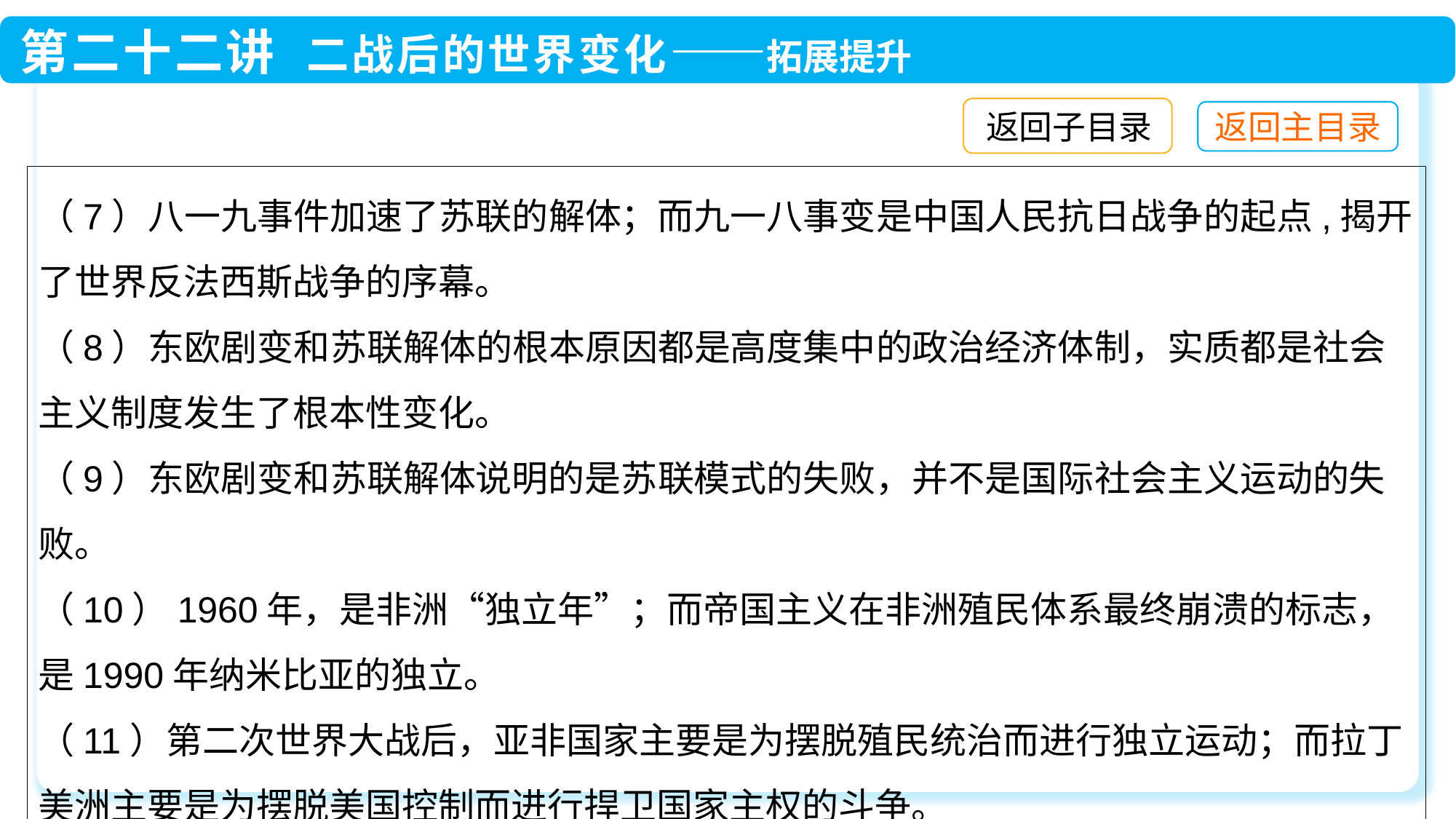

返回子目录
（7）八一九事件加速了苏联的解体；而九一八事变是中国人民抗日战争的起点,揭开了世界反法西斯战争的序幕。
（8）东欧剧变和苏联解体的根本原因都是高度集中的政治经济体制，实质都是社会主义制度发生了根本性变化。
（9）东欧剧变和苏联解体说明的是苏联模式的失败，并不是国际社会主义运动的失败。
（10）1960年，是非洲“独立年”；而帝国主义在非洲殖民体系最终崩溃的标志，是1990年纳米比亚的独立。
（11）第二次世界大战后，亚非国家主要是为摆脱殖民统治而进行独立运动；而拉丁美洲主要是为摆脱美国控制而进行捍卫国家主权的斗争。